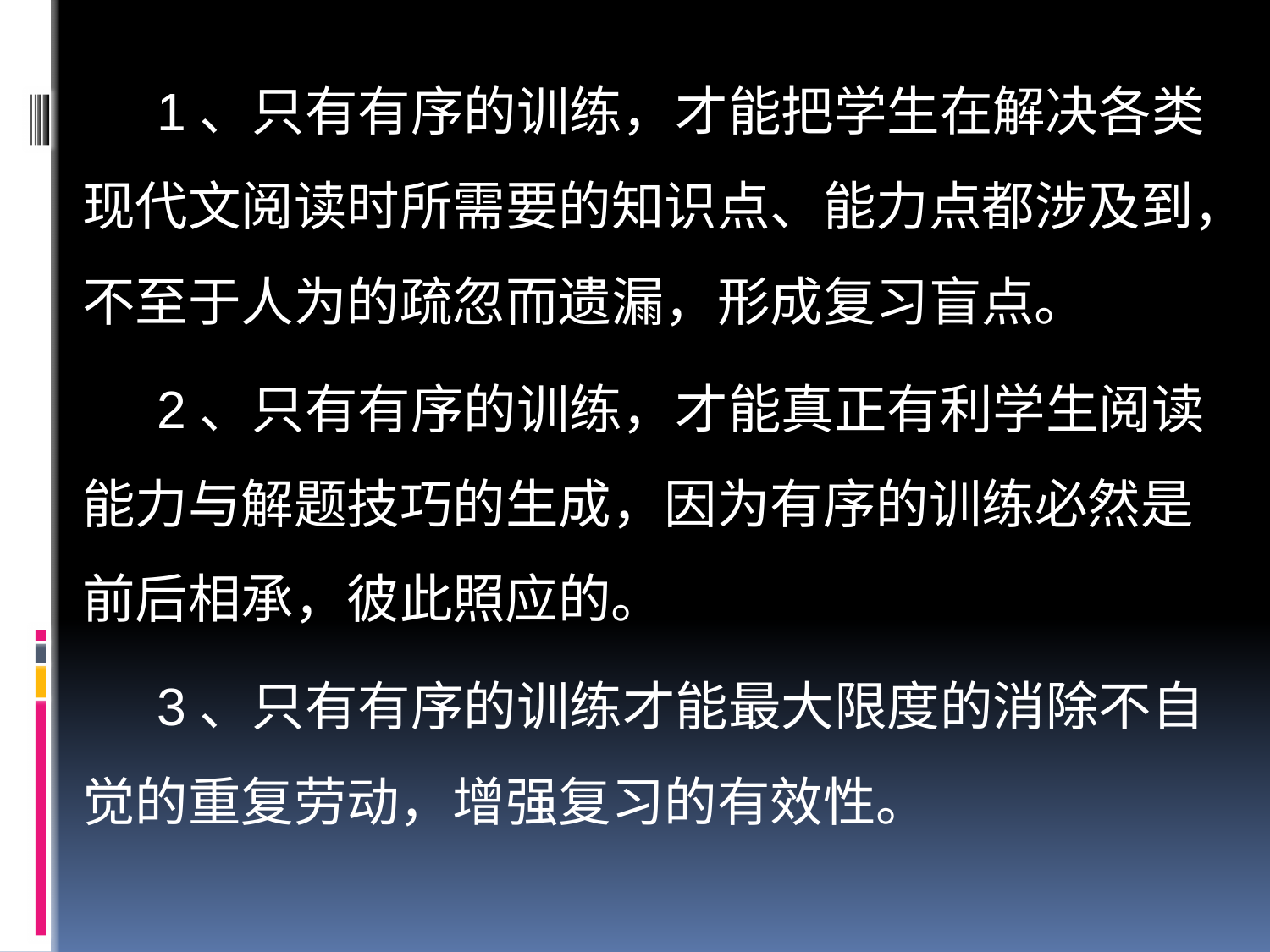

1、只有有序的训练，才能把学生在解决各类现代文阅读时所需要的知识点、能力点都涉及到，不至于人为的疏忽而遗漏，形成复习盲点。
2、只有有序的训练，才能真正有利学生阅读能力与解题技巧的生成，因为有序的训练必然是前后相承，彼此照应的。
3、只有有序的训练才能最大限度的消除不自觉的重复劳动，增强复习的有效性。